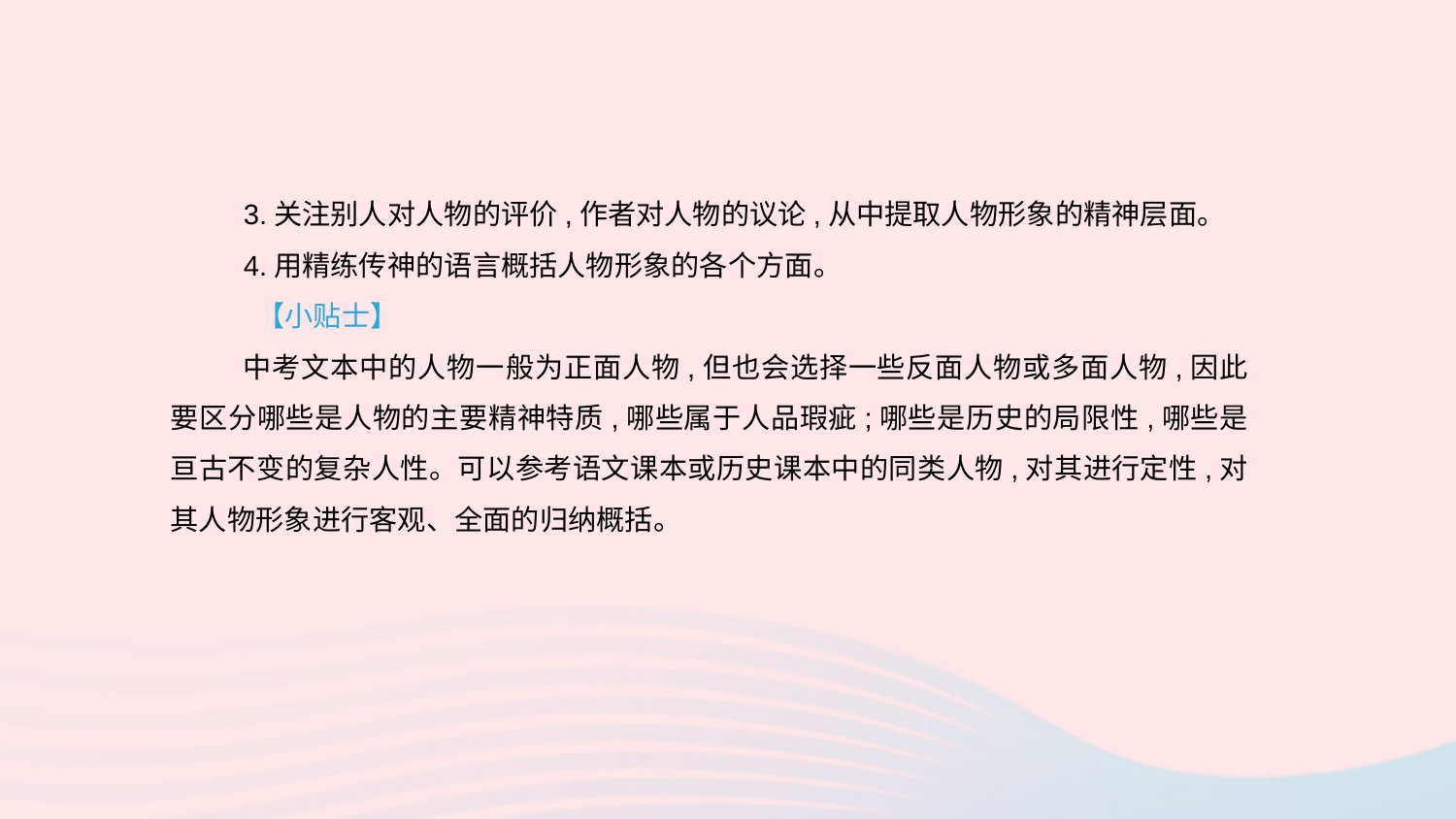

3.关注别人对人物的评价,作者对人物的议论,从中提取人物形象的精神层面。
4.用精练传神的语言概括人物形象的各个方面。
 【小贴士】
中考文本中的人物一般为正面人物,但也会选择一些反面人物或多面人物,因此要区分哪些是人物的主要精神特质,哪些属于人品瑕疵;哪些是历史的局限性,哪些是亘古不变的复杂人性。可以参考语文课本或历史课本中的同类人物,对其进行定性,对其人物形象进行客观、全面的归纳概括。